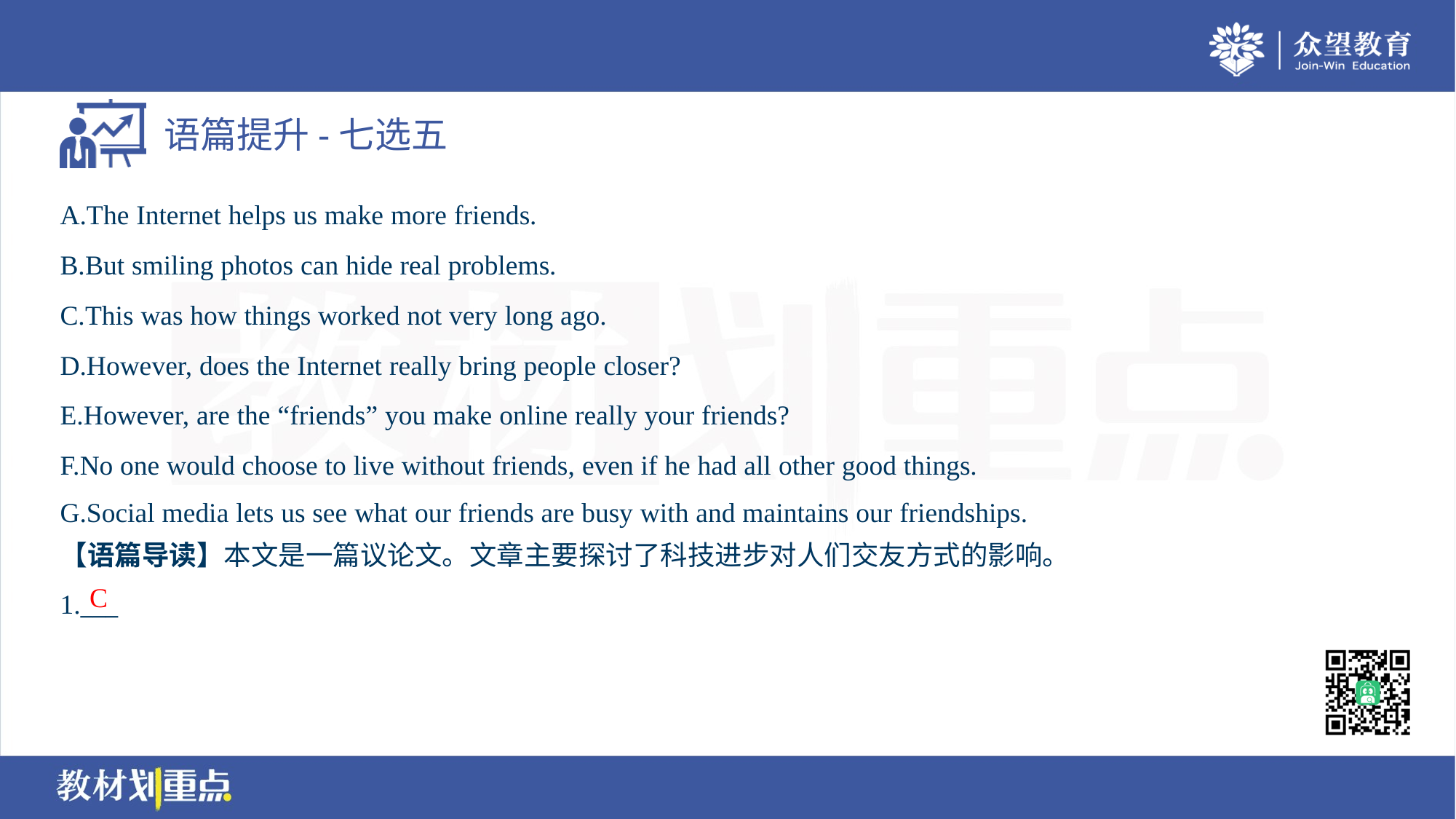

A.The Internet helps us make more friends.
B.But smiling photos can hide real problems.
C.This was how things worked not very long ago.
D.However, does the Internet really bring people closer?
E.However, are the “friends” you make online really your friends?
F.No one would choose to live without friends, even if he had all other good things.
G.Social media lets us see what our friends are busy with and maintains our friendships.
【语篇导读】本文是一篇议论文。文章主要探讨了科技进步对人们交友方式的影响。
C
1.___